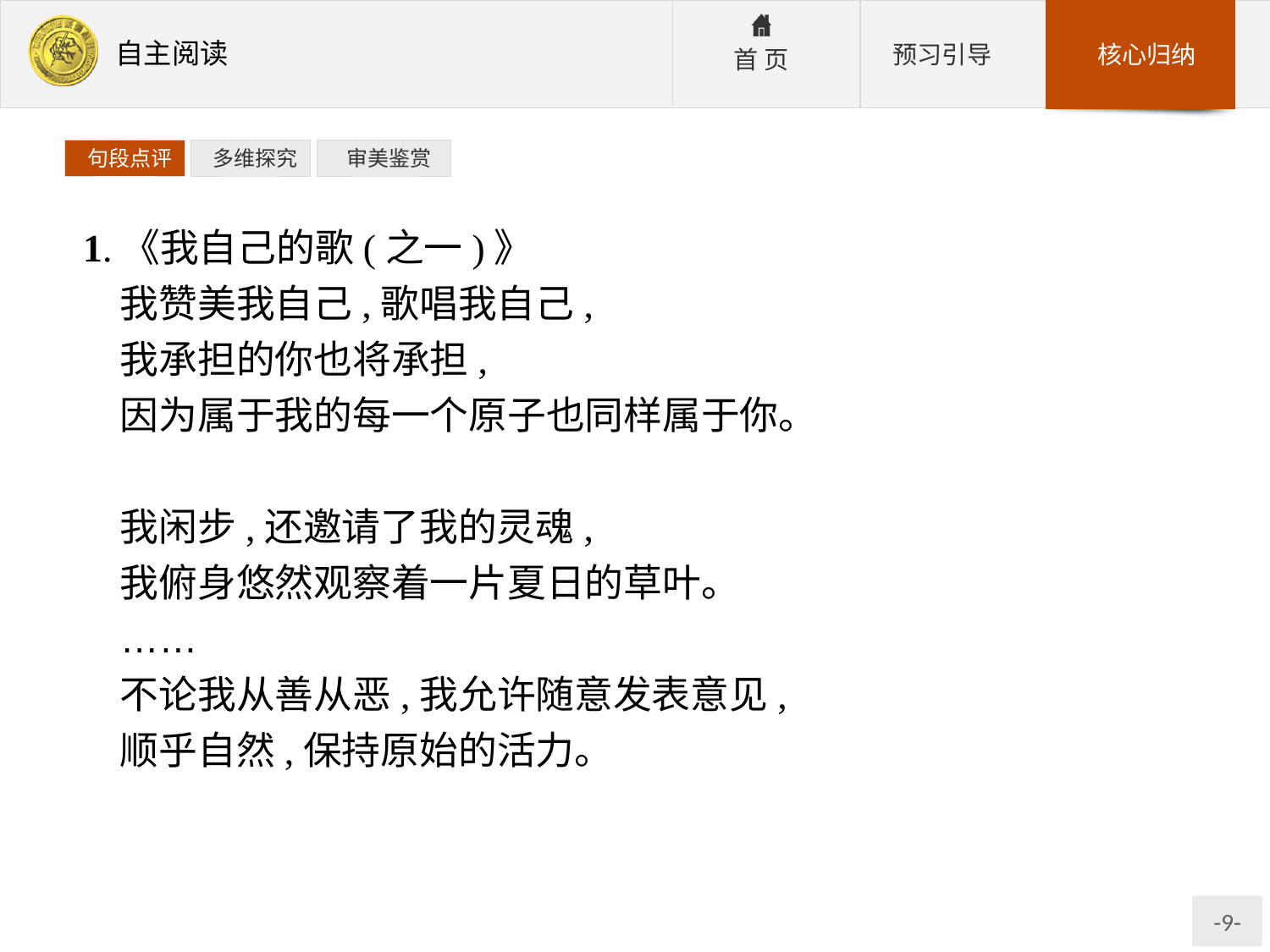

句段点评
 多维探究
 审美鉴赏
1.《我自己的歌(之一)》
我赞美我自己,歌唱我自己,
我承担的你也将承担,
因为属于我的每一个原子也同样属于你。

我闲步,还邀请了我的灵魂,
我俯身悠然观察着一片夏日的草叶。
……
不论我从善从恶,我允许随意发表意见,
顺乎自然,保持原始的活力。